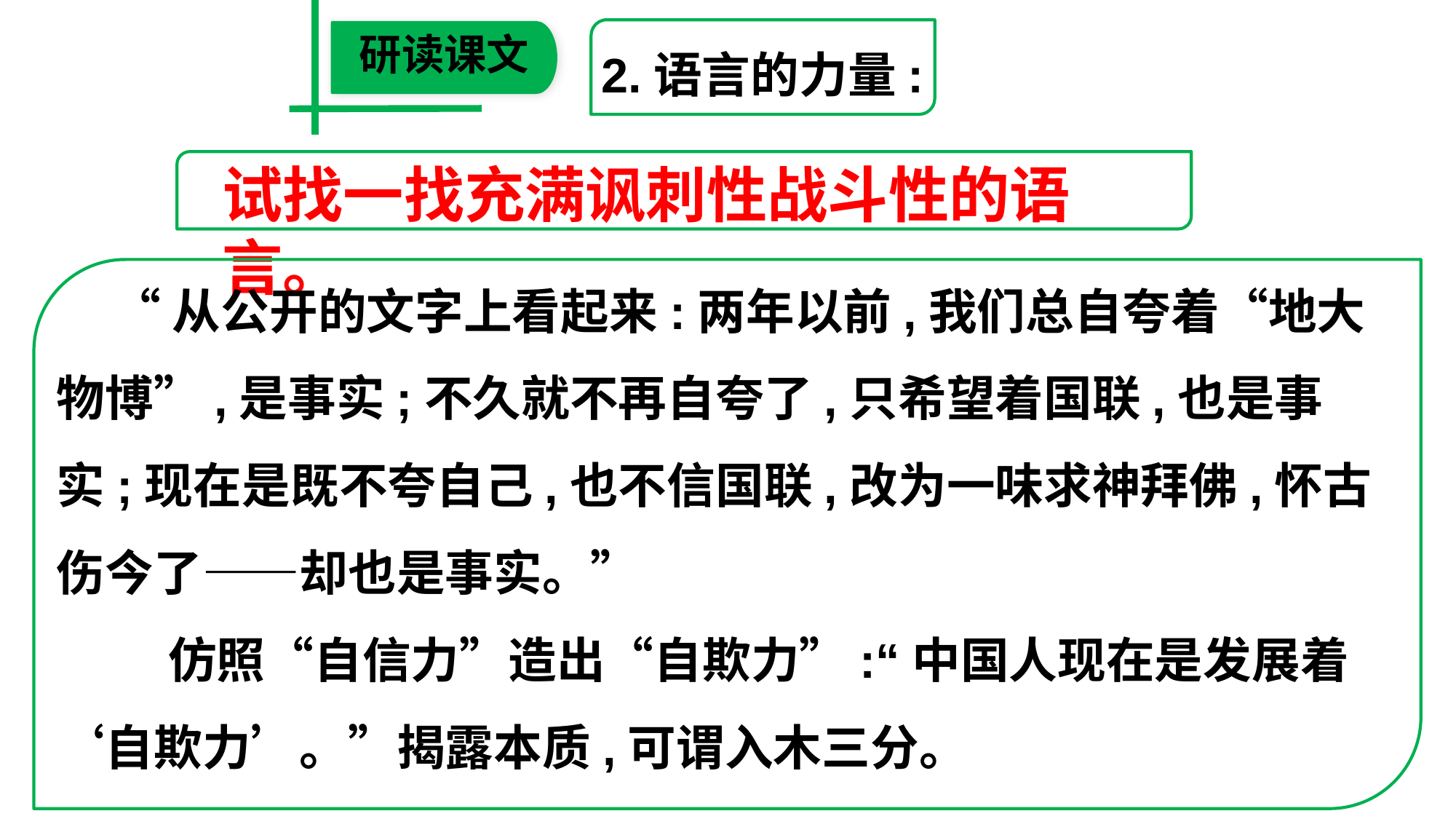

研读课文
2.语言的力量:

试找一找充满讽刺性战斗性的语言。
     “从公开的文字上看起来:两年以前,我们总自夸着“地大物博”,是事实;不久就不再自夸了,只希望着国联,也是事实;现在是既不夸自己,也不信国联,改为一味求神拜佛,怀古伤今了——却也是事实。”
         仿照“自信力”造出“自欺力”:“中国人现在是发展着‘自欺力’。”揭露本质,可谓入木三分。